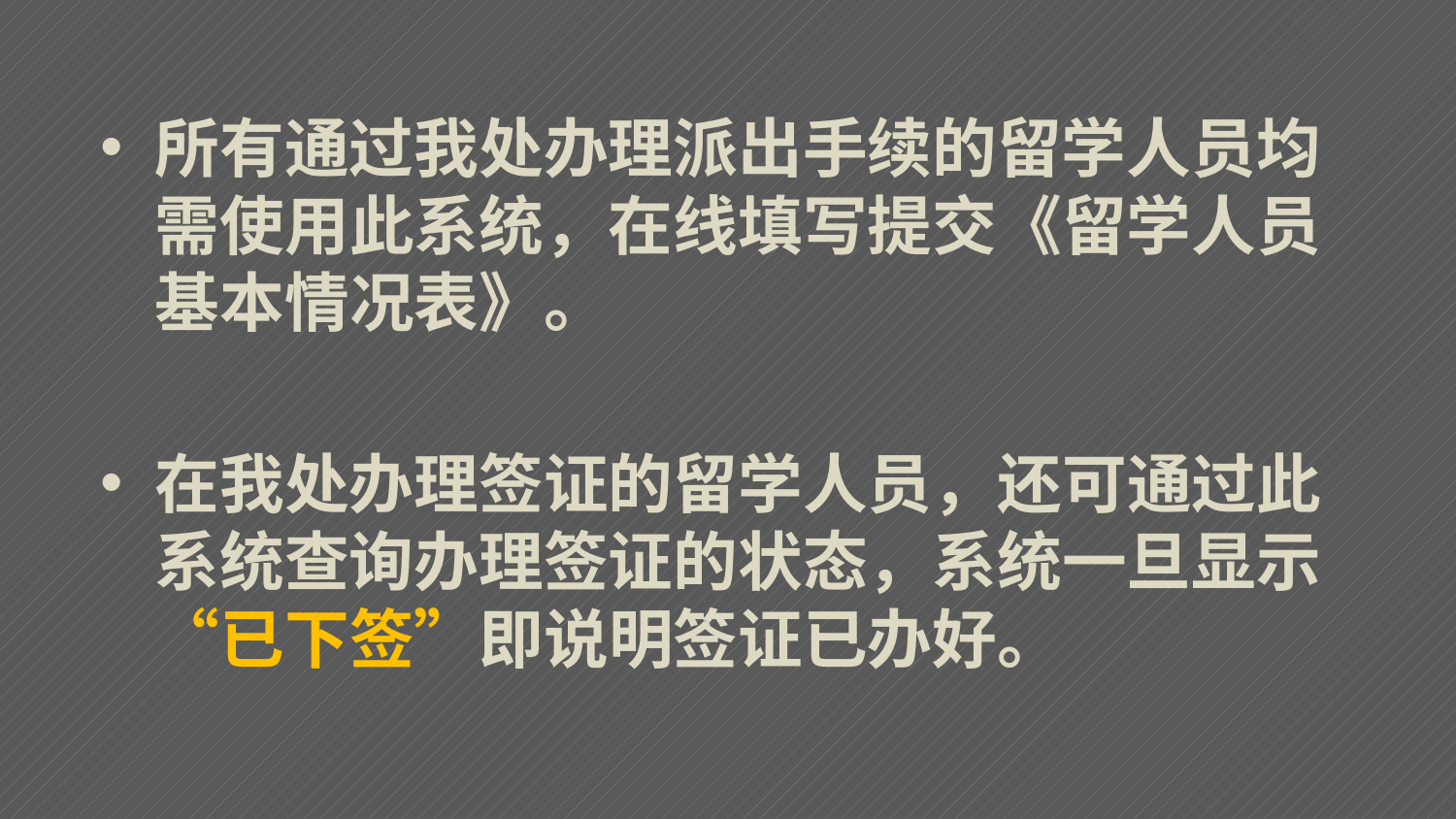

所有通过我处办理派出手续的留学人员均需使用此系统，在线填写提交《留学人员基本情况表》。

在我处办理签证的留学人员，还可通过此系统查询办理签证的状态，系统一旦显示“已下签”即说明签证已办好。